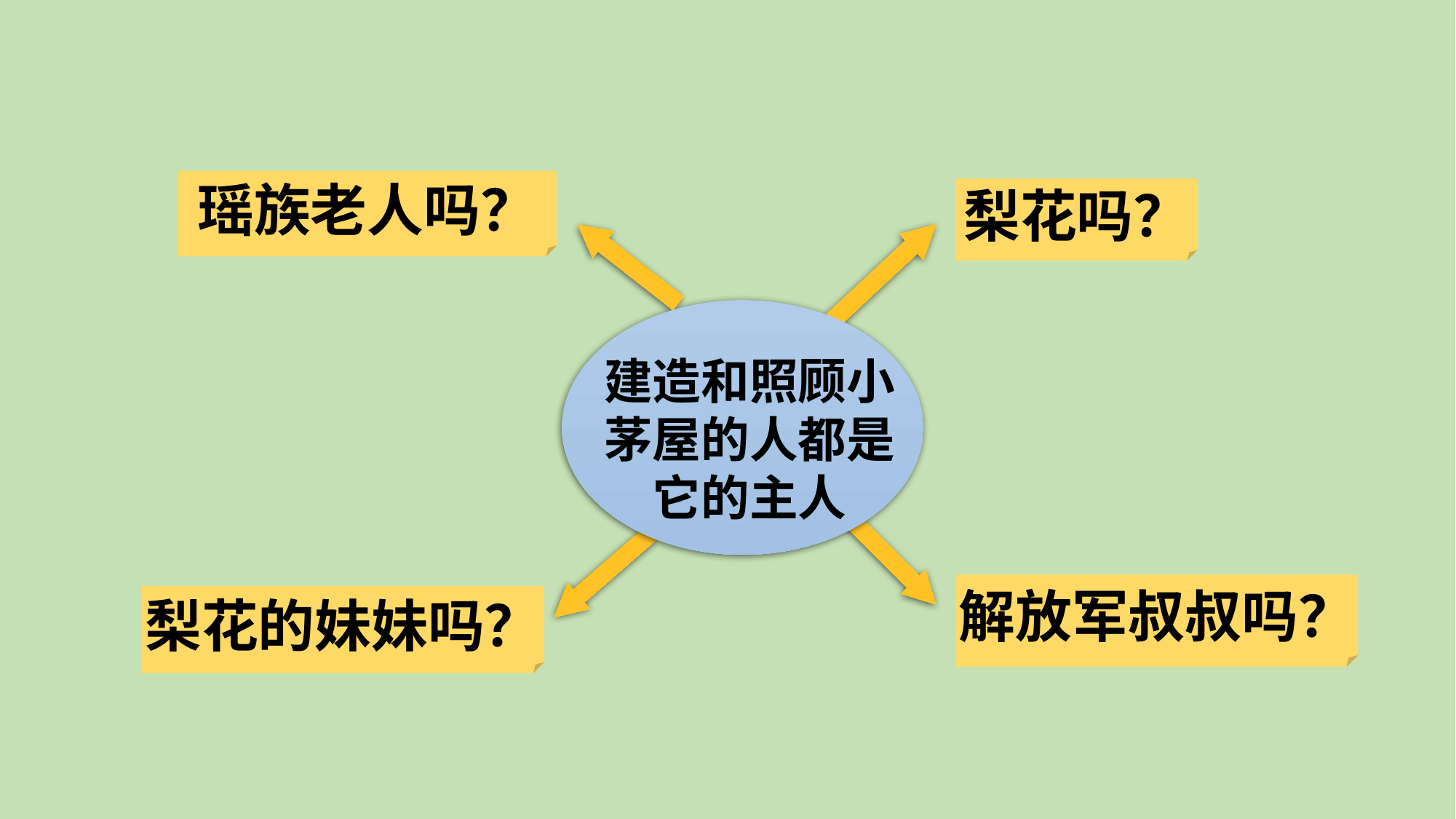

瑶族老人吗？
梨花吗？

小茅屋真正的主人是谁？

建造和照顾小茅屋的人都是它的主人

解放军叔叔吗？
梨花的妹妹吗？